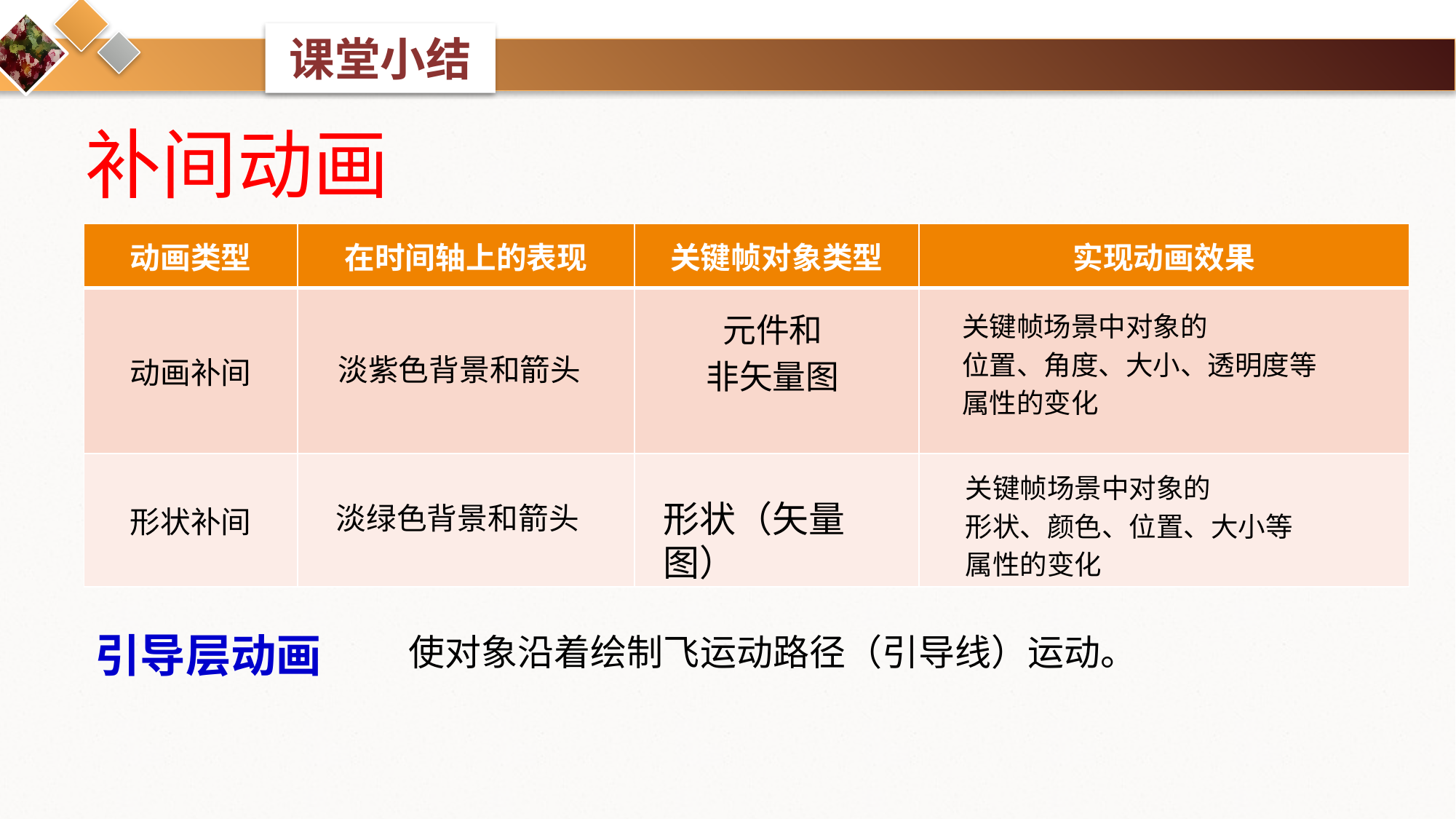

补间动画
| 动画类型 | 在时间轴上的表现 | 关键帧对象类型 | 实现动画效果 |
| --- | --- | --- | --- |
| 动画补间 |  |  |  |
| 形状补间 |  |  |  |
元件和
非矢量图
关键帧场景中对象的
位置、角度、大小、透明度等
属性的变化
淡紫色背景和箭头
关键帧场景中对象的
形状、颜色、位置、大小等
属性的变化
形状（矢量图）
淡绿色背景和箭头
引导层动画
使对象沿着绘制飞运动路径（引导线）运动。